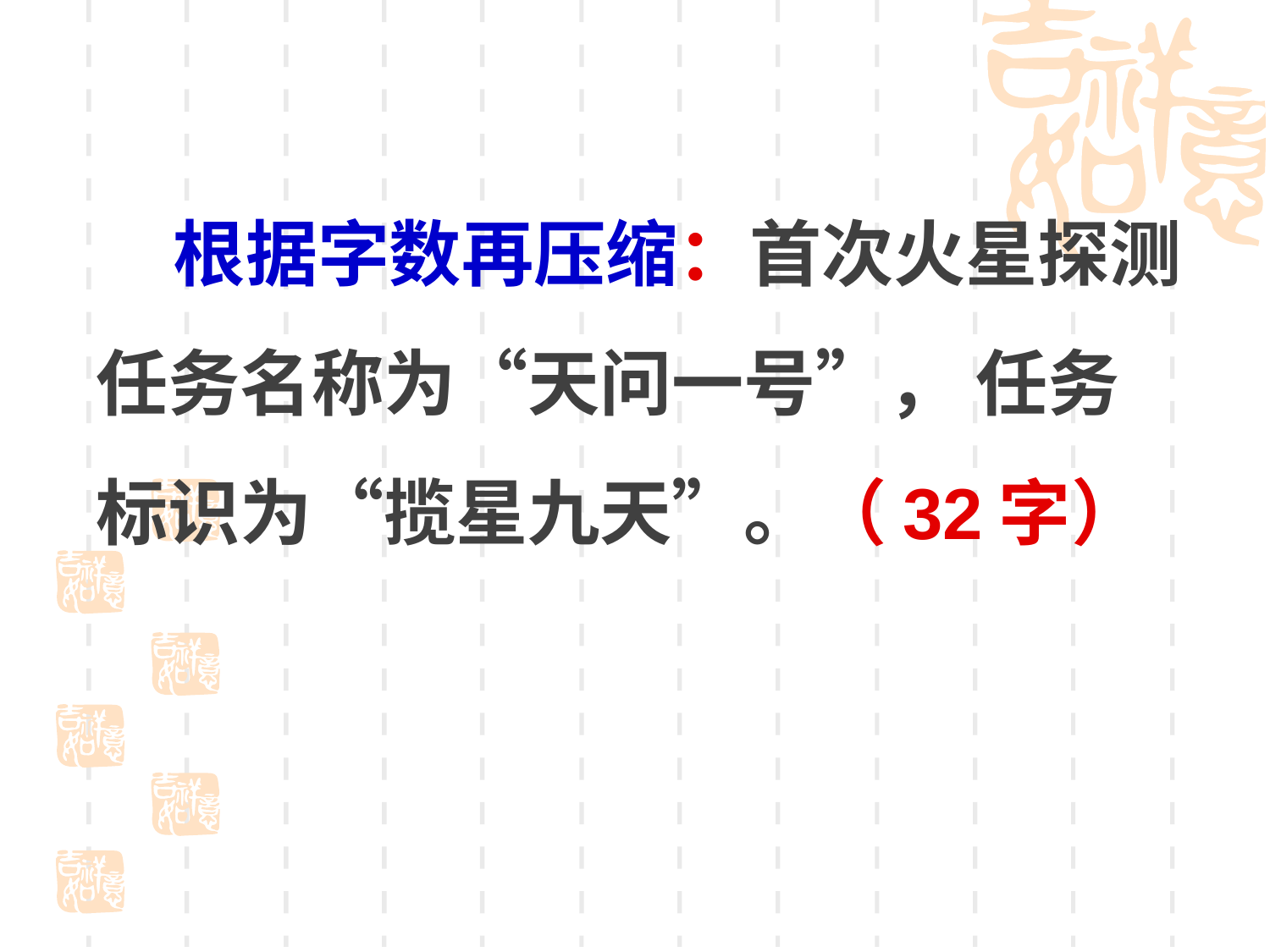

根据字数再压缩：首次火星探测任务名称为“天问一号”， 任务标识为“揽星九天”。（32字）